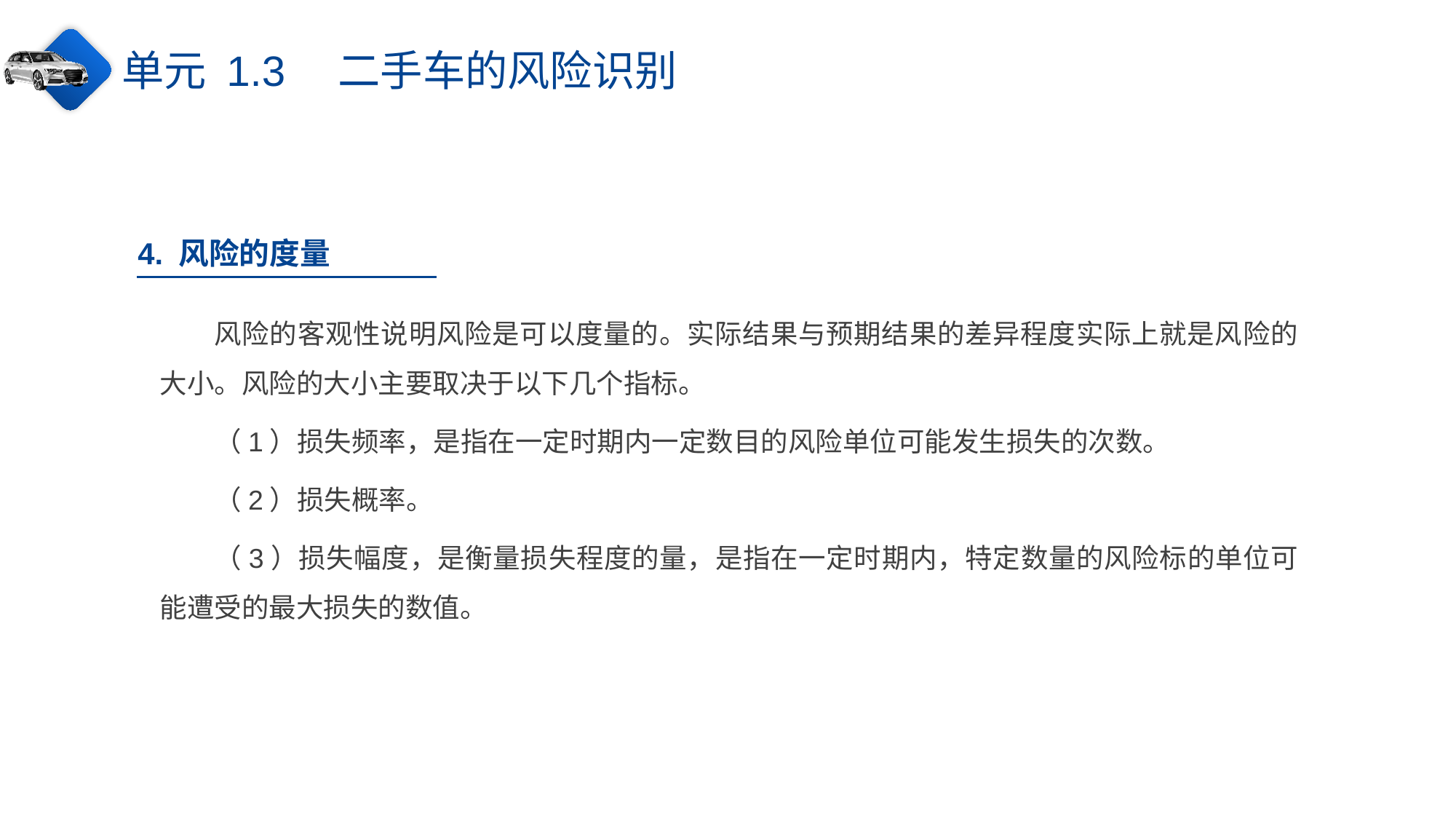

单元 1.3　二手车的风险识别
4. 风险的度量
风险的客观性说明风险是可以度量的。实际结果与预期结果的差异程度实际上就是风险的大小。风险的大小主要取决于以下几个指标。
（1）损失频率，是指在一定时期内一定数目的风险单位可能发生损失的次数。
（2）损失概率。
（3）损失幅度，是衡量损失程度的量，是指在一定时期内，特定数量的风险标的单位可能遭受的最大损失的数值。